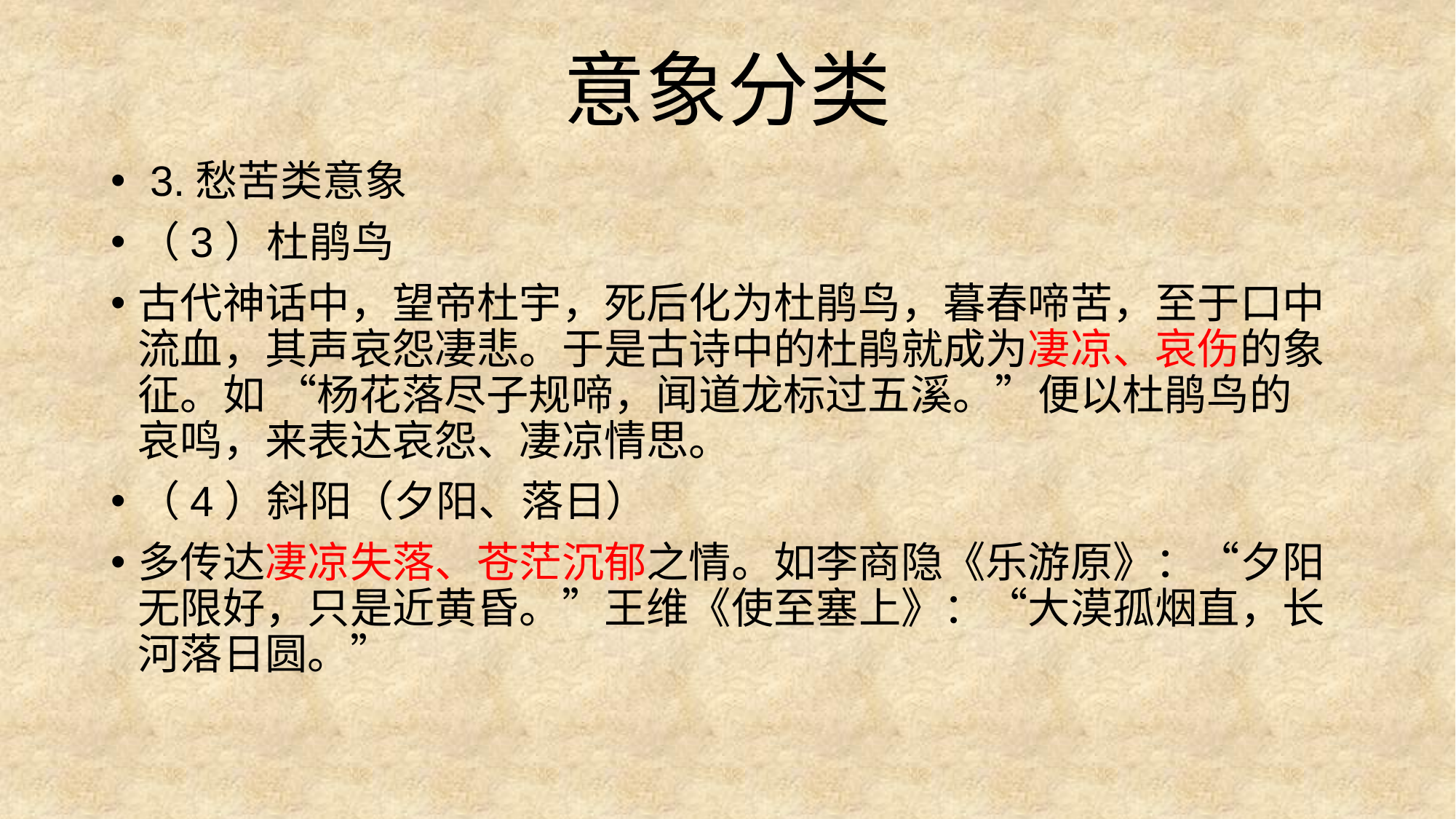

# 意象分类
 3.愁苦类意象
（3）杜鹃鸟
古代神话中，望帝杜宇，死后化为杜鹃鸟，暮春啼苦，至于口中流血，其声哀怨凄悲。于是古诗中的杜鹃就成为凄凉、哀伤的象征。如 “杨花落尽子规啼，闻道龙标过五溪。”便以杜鹃鸟的哀鸣，来表达哀怨、凄凉情思。
（4）斜阳（夕阳、落日）
多传达凄凉失落、苍茫沉郁之情。如李商隐《乐游原》：“夕阳无限好，只是近黄昏。”王维《使至塞上》：“大漠孤烟直，长河落日圆。”